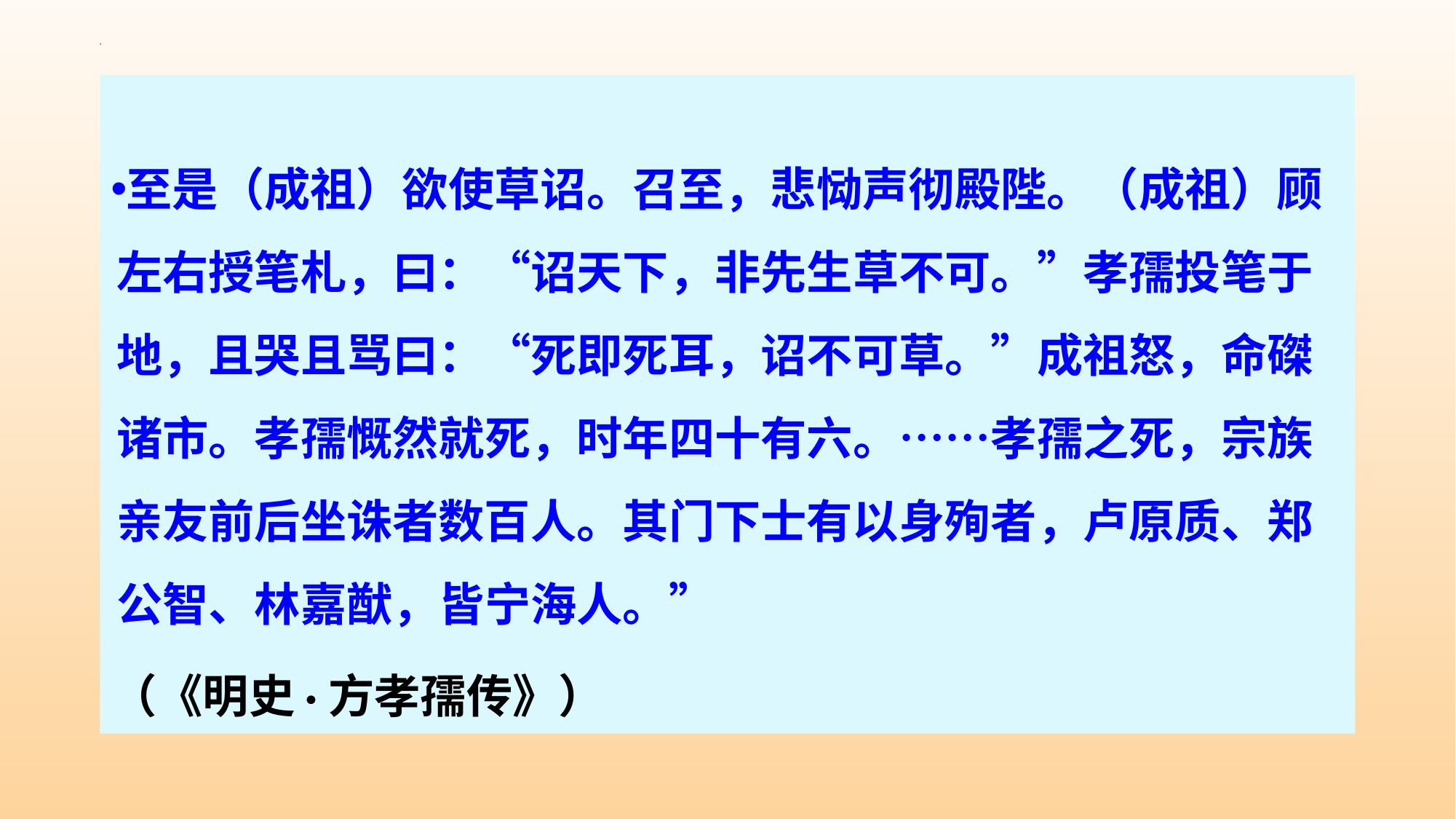

至是（成祖）欲使草诏。召至，悲恸声彻殿陛。（成祖）顾左右授笔札，曰：“诏天下，非先生草不可。”孝孺投笔于地，且哭且骂曰：“死即死耳，诏不可草。”成祖怒，命磔诸市。孝孺慨然就死，时年四十有六。……孝孺之死，宗族亲友前后坐诛者数百人。其门下士有以身殉者，卢原质、郑公智、林嘉猷，皆宁海人。”
（《明史·方孝孺传》）